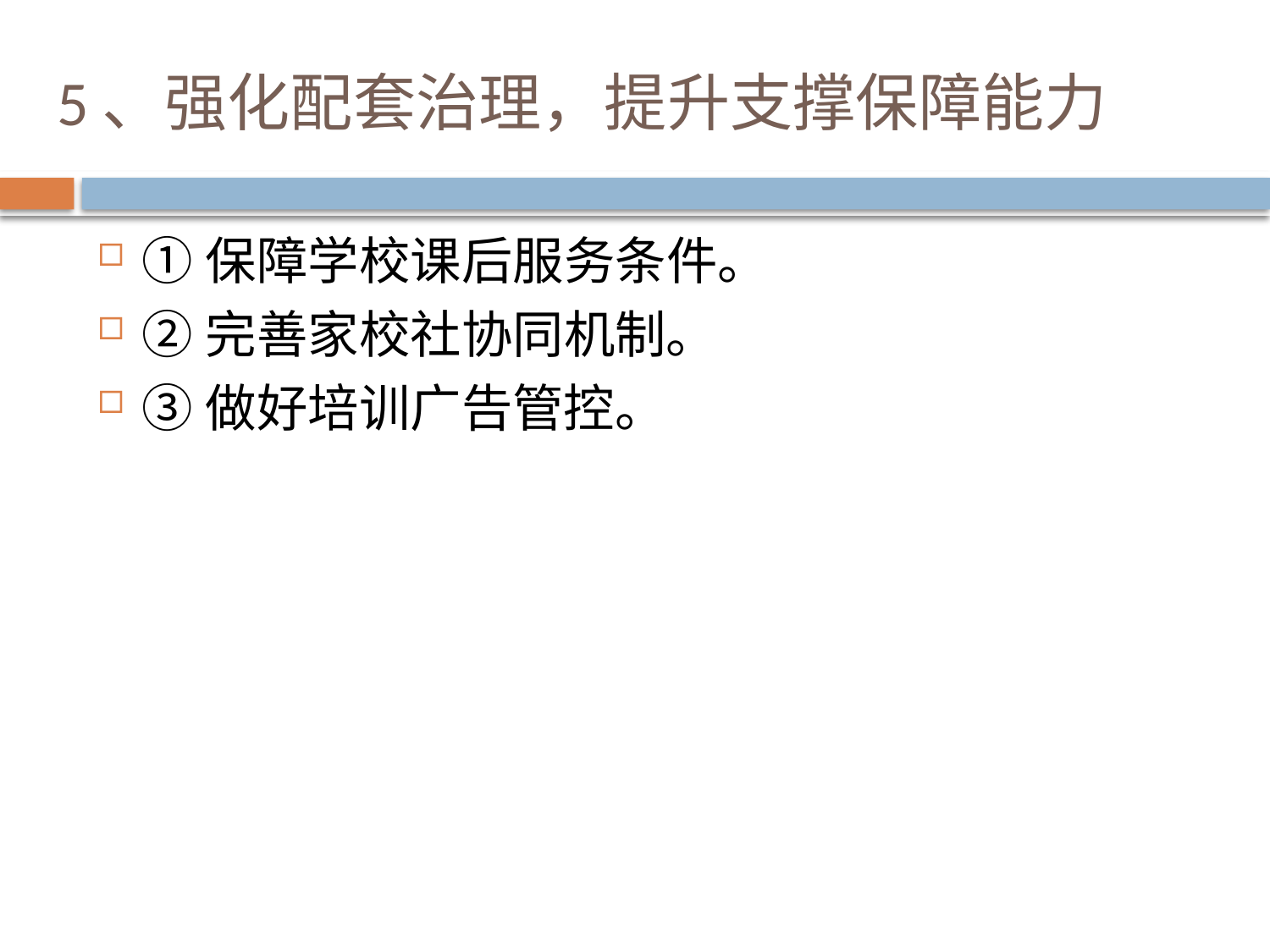

# 5、强化配套治理，提升支撑保障能力
①保障学校课后服务条件。
②完善家校社协同机制。
③做好培训广告管控。